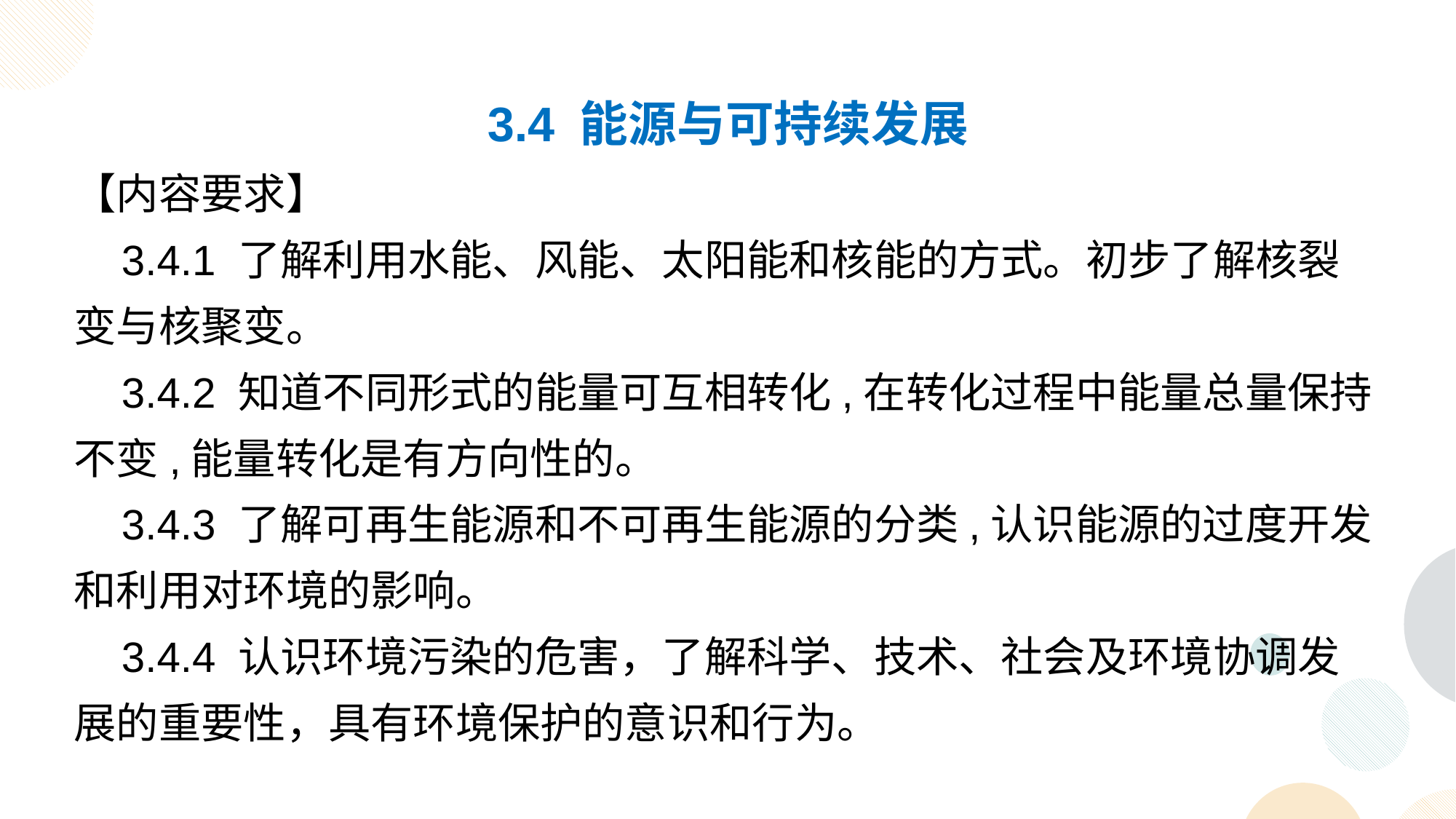

3.4 能源与可持续发展
【内容要求】
    3.4.1 了解利用水能、风能、太阳能和核能的方式。初步了解核裂变与核聚变。
    3.4.2 知道不同形式的能量可互相转化,在转化过程中能量总量保持不变,能量转化是有方向性的。
    3.4.3 了解可再生能源和不可再生能源的分类,认识能源的过度开发和利用对环境的影响。
    3.4.4 认识环境污染的危害，了解科学、技术、社会及环境协调发展的重要性，具有环境保护的意识和行为。